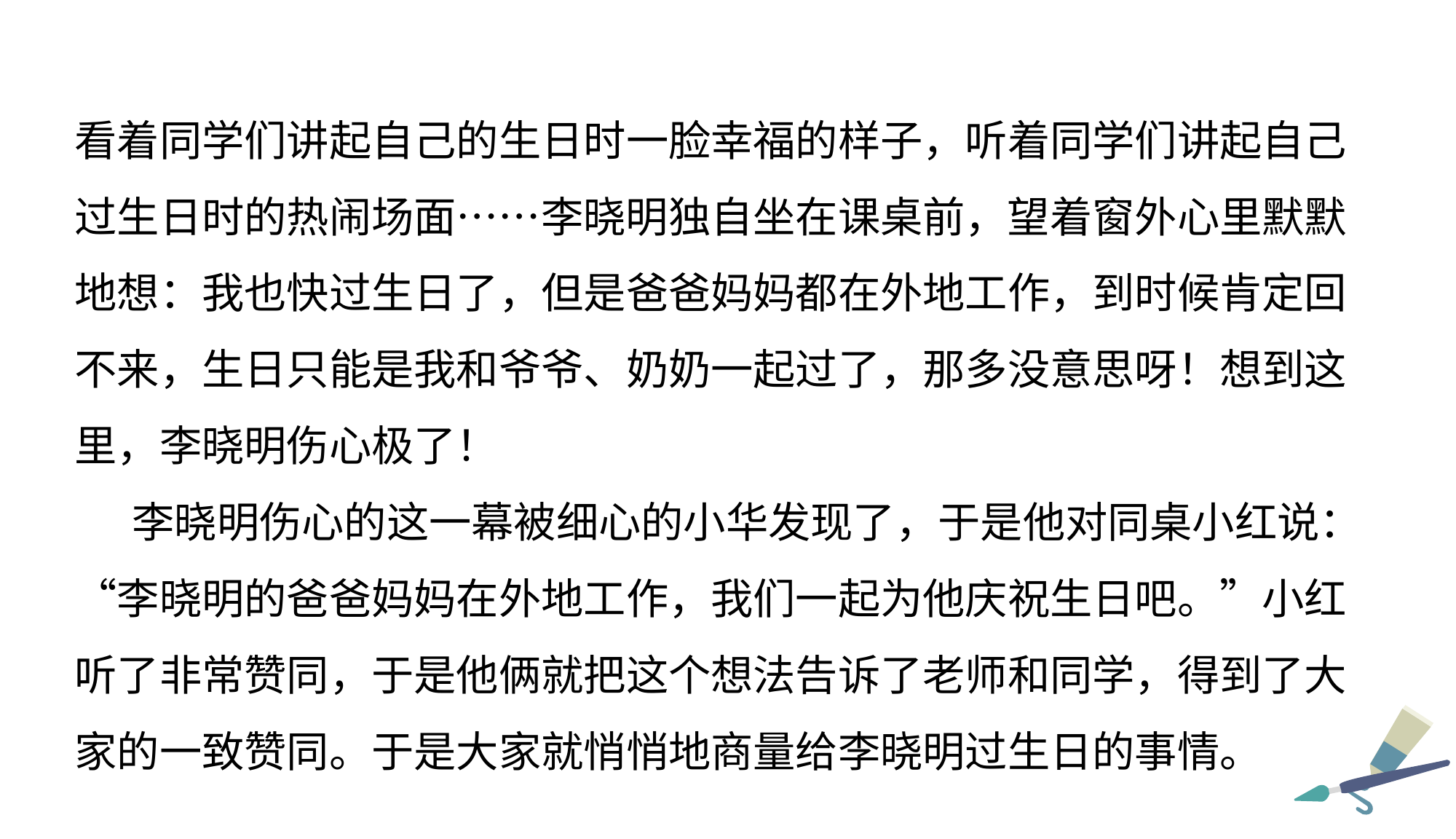

看着同学们讲起自己的生日时一脸幸福的样子，听着同学们讲起自己过生日时的热闹场面……李晓明独自坐在课桌前，望着窗外心里默默地想：我也快过生日了，但是爸爸妈妈都在外地工作，到时候肯定回不来，生日只能是我和爷爷、奶奶一起过了，那多没意思呀！想到这里，李晓明伤心极了！
     李晓明伤心的这一幕被细心的小华发现了，于是他对同桌小红说：“李晓明的爸爸妈妈在外地工作，我们一起为他庆祝生日吧。”小红听了非常赞同，于是他俩就把这个想法告诉了老师和同学，得到了大家的一致赞同。于是大家就悄悄地商量给李晓明过生日的事情。